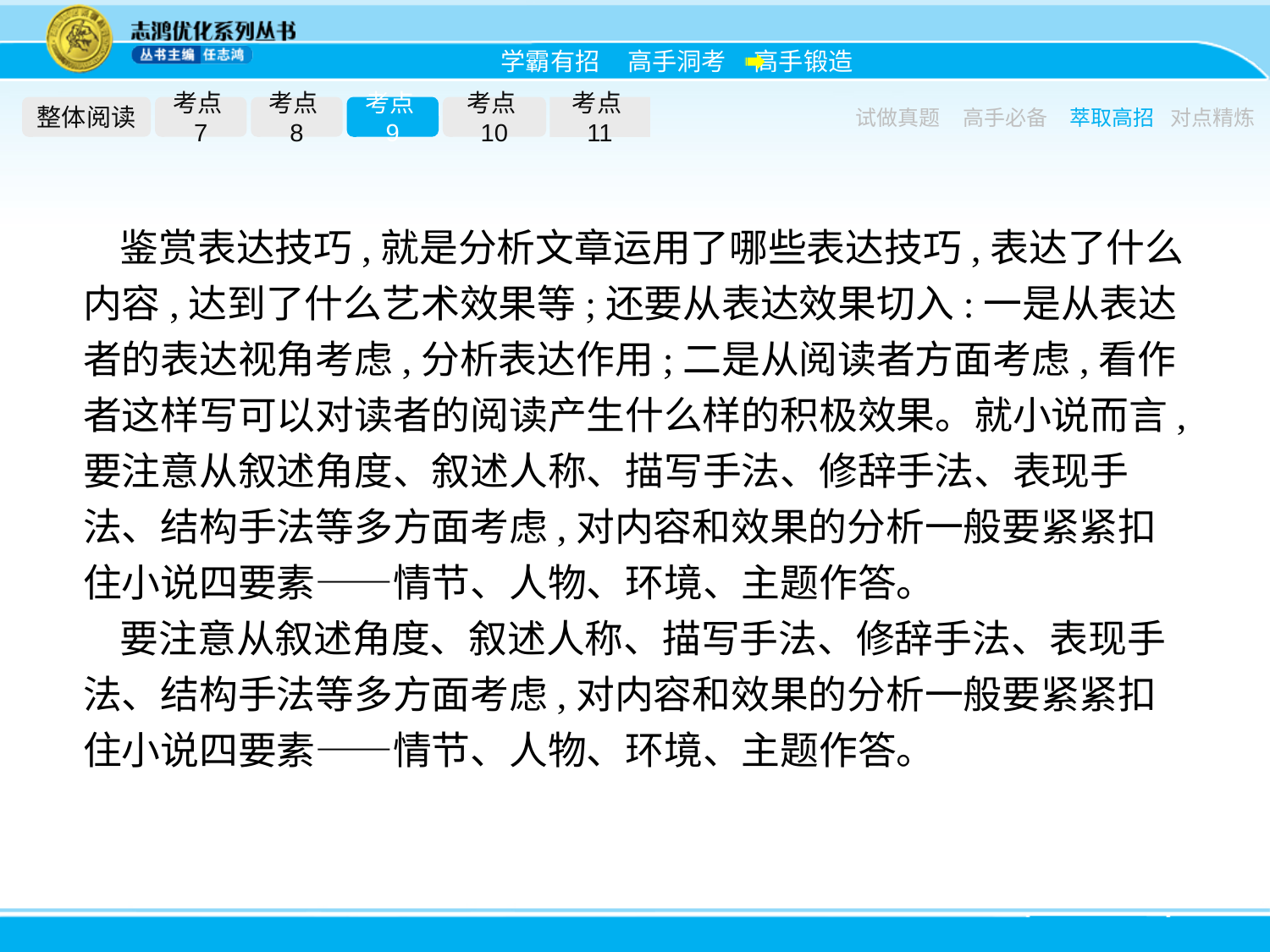

整体阅读
考点7
考点8
考点9
考点10
考点11
试做真题
高手必备
萃取高招
对点精炼
鉴赏表达技巧,就是分析文章运用了哪些表达技巧,表达了什么内容,达到了什么艺术效果等;还要从表达效果切入:一是从表达者的表达视角考虑,分析表达作用;二是从阅读者方面考虑,看作者这样写可以对读者的阅读产生什么样的积极效果。就小说而言,要注意从叙述角度、叙述人称、描写手法、修辞手法、表现手法、结构手法等多方面考虑,对内容和效果的分析一般要紧紧扣住小说四要素——情节、人物、环境、主题作答。
要注意从叙述角度、叙述人称、描写手法、修辞手法、表现手法、结构手法等多方面考虑,对内容和效果的分析一般要紧紧扣住小说四要素——情节、人物、环境、主题作答。